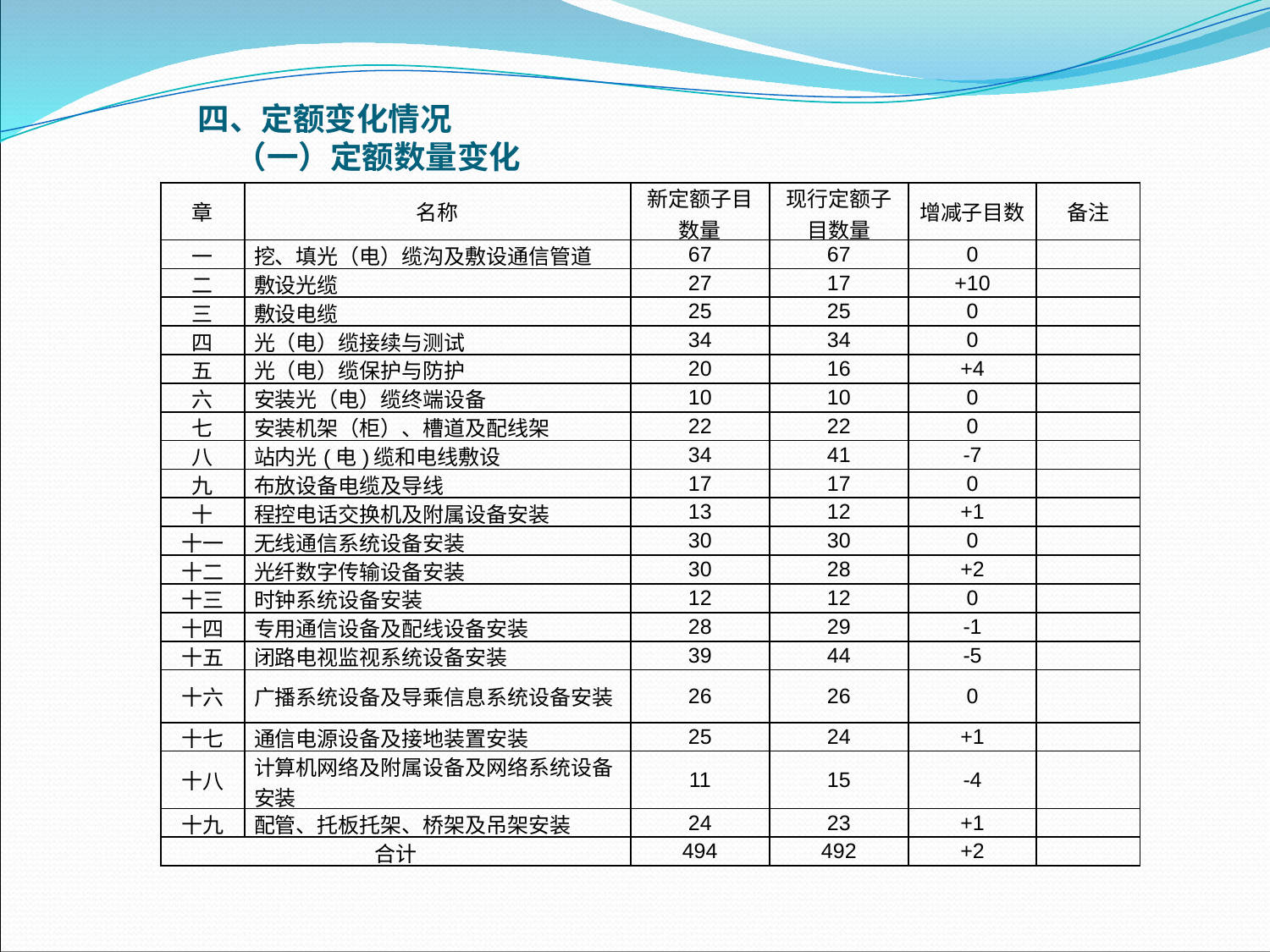

四、定额变化情况（一）定额数量变化

| 章 | 名称 | 新定额子目数量 | 现行定额子目数量 | 增减子目数 | 备注 |
| --- | --- | --- | --- | --- | --- |
| 一 | 挖、填光（电）缆沟及敷设通信管道 | 67 | 67 | 0 |  |
| 二 | 敷设光缆 | 27 | 17 | +10 |  |
| 三 | 敷设电缆 | 25 | 25 | 0 |  |
| 四 | 光（电）缆接续与测试 | 34 | 34 | 0 |  |
| 五 | 光（电）缆保护与防护 | 20 | 16 | +4 |  |
| 六 | 安装光（电）缆终端设备 | 10 | 10 | 0 |  |
| 七 | 安装机架（柜）、槽道及配线架 | 22 | 22 | 0 |  |
| 八 | 站内光(电)缆和电线敷设 | 34 | 41 | -7 |  |
| 九 | 布放设备电缆及导线 | 17 | 17 | 0 |  |
| 十 | 程控电话交换机及附属设备安装 | 13 | 12 | +1 |  |
| 十一 | 无线通信系统设备安装 | 30 | 30 | 0 |  |
| 十二 | 光纤数字传输设备安装 | 30 | 28 | +2 |  |
| 十三 | 时钟系统设备安装 | 12 | 12 | 0 |  |
| 十四 | 专用通信设备及配线设备安装 | 28 | 29 | -1 |  |
| 十五 | 闭路电视监视系统设备安装 | 39 | 44 | -5 |  |
| 十六 | 广播系统设备及导乘信息系统设备安装 | 26 | 26 | 0 |  |
| 十七 | 通信电源设备及接地装置安装 | 25 | 24 | +1 |  |
| 十八 | 计算机网络及附属设备及网络系统设备安装 | 11 | 15 | -4 |  |
| 十九 | 配管、托板托架、桥架及吊架安装 | 24 | 23 | +1 |  |
| 合计 |  | 494 | 492 | +2 |  |